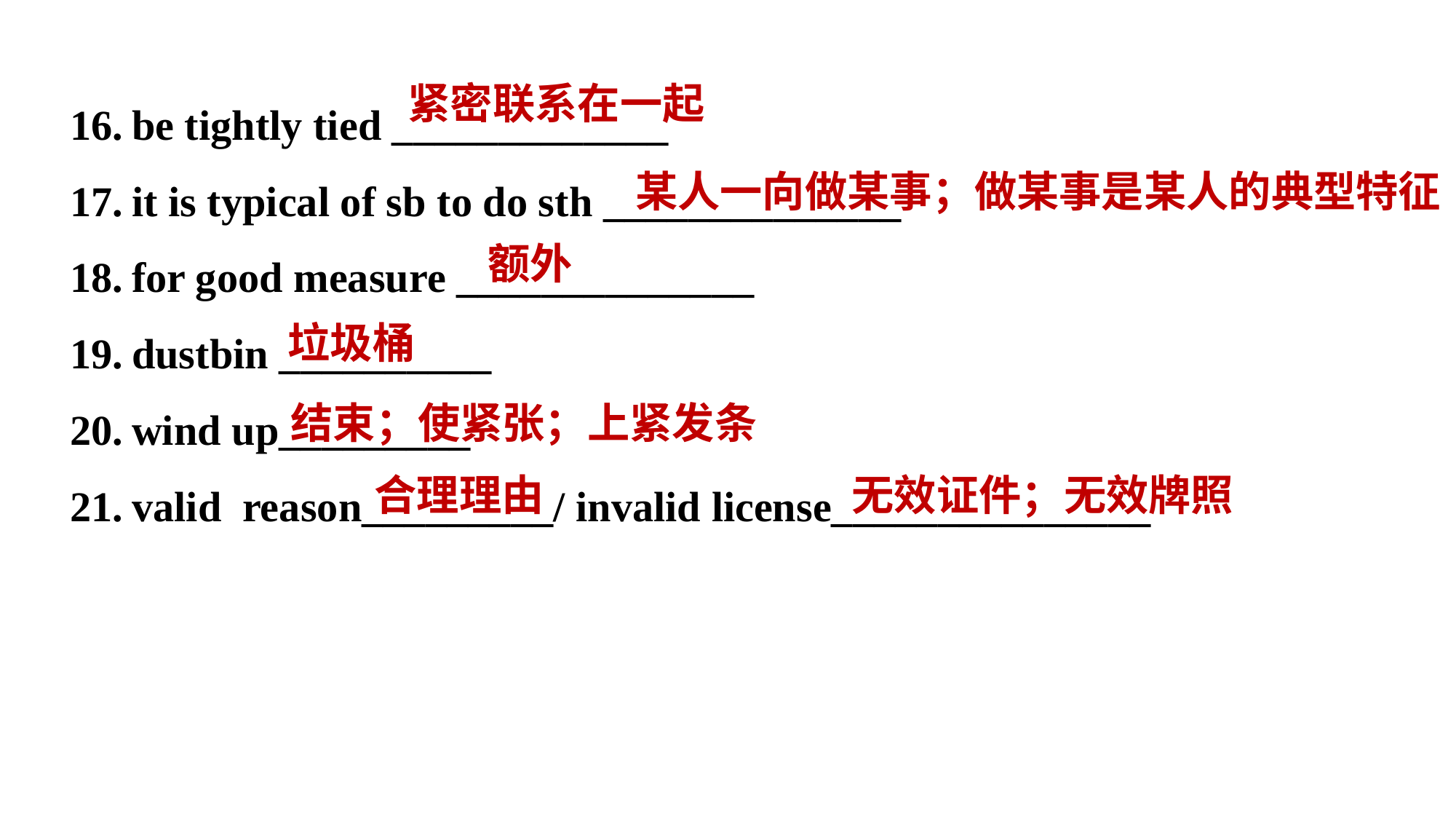

be tightly tied _____________
it is typical of sb to do sth ______________
for good measure ______________
dustbin __________
wind up_________
valid  reason_________/ invalid license_______________
紧密联系在一起
某人一向做某事；做某事是某人的典型特征
额外
垃圾桶
结束；使紧张；上紧发条
合理理由
无效证件；无效牌照